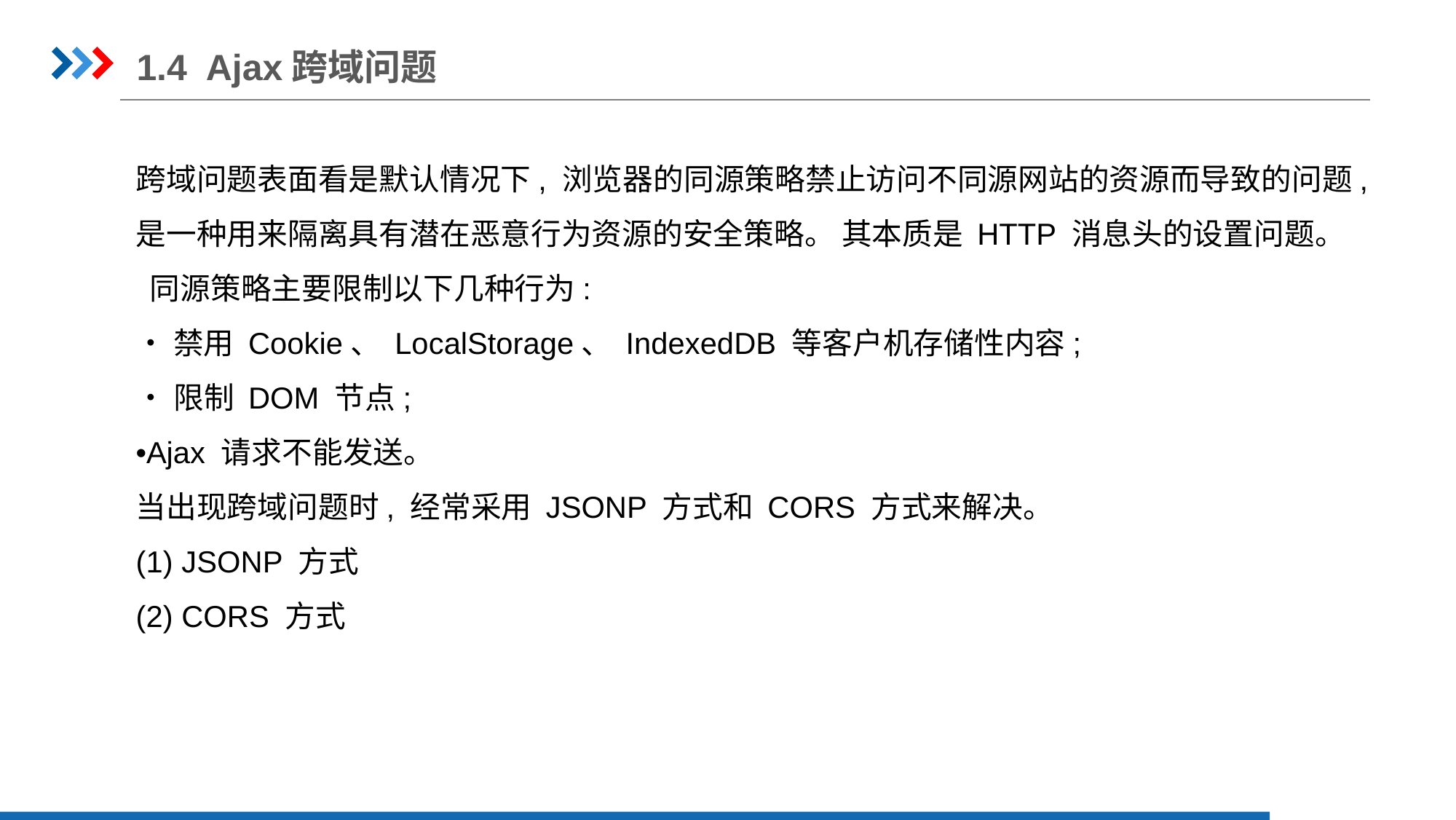

1.4  Ajax跨域问题
跨域问题表面看是默认情况下, 浏览器的同源策略禁止访问不同源网站的资源而导致的问题, 是一种用来隔离具有潜在恶意行为资源的安全策略。 其本质是 HTTP 消息头的设置问题。
 同源策略主要限制以下几种行为:
•禁用 Cookie、 LocalStorage、 IndexedDB 等客户机存储性内容;
•限制 DOM 节点;
•Ajax 请求不能发送。
当出现跨域问题时, 经常采用 JSONP 方式和 CORS 方式来解决。
(1) JSONP 方式
(2) CORS 方式